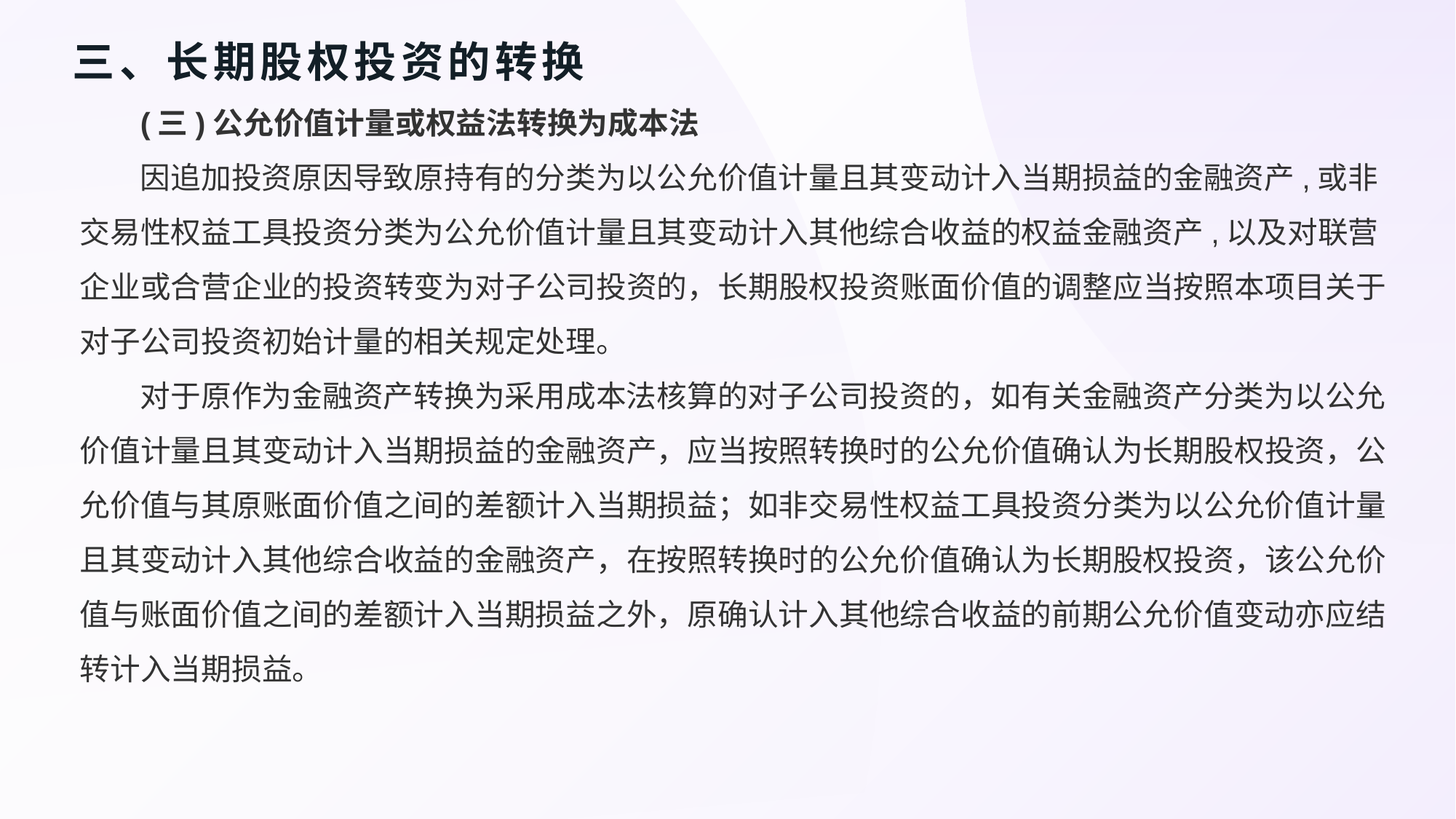

# 三、长期股权投资的转换
(三)公允价值计量或权益法转换为成本法
因追加投资原因导致原持有的分类为以公允价值计量且其变动计入当期损益的金融资产,或非交易性权益工具投资分类为公允价值计量且其变动计入其他综合收益的权益金融资产,以及对联营企业或合营企业的投资转变为对子公司投资的，长期股权投资账面价值的调整应当按照本项目关于对子公司投资初始计量的相关规定处理。
对于原作为金融资产转换为采用成本法核算的对子公司投资的，如有关金融资产分类为以公允价值计量且其变动计入当期损益的金融资产，应当按照转换时的公允价值确认为长期股权投资，公允价值与其原账面价值之间的差额计入当期损益；如非交易性权益工具投资分类为以公允价值计量且其变动计入其他综合收益的金融资产，在按照转换时的公允价值确认为长期股权投资，该公允价值与账面价值之间的差额计入当期损益之外，原确认计入其他综合收益的前期公允价值变动亦应结转计入当期损益。